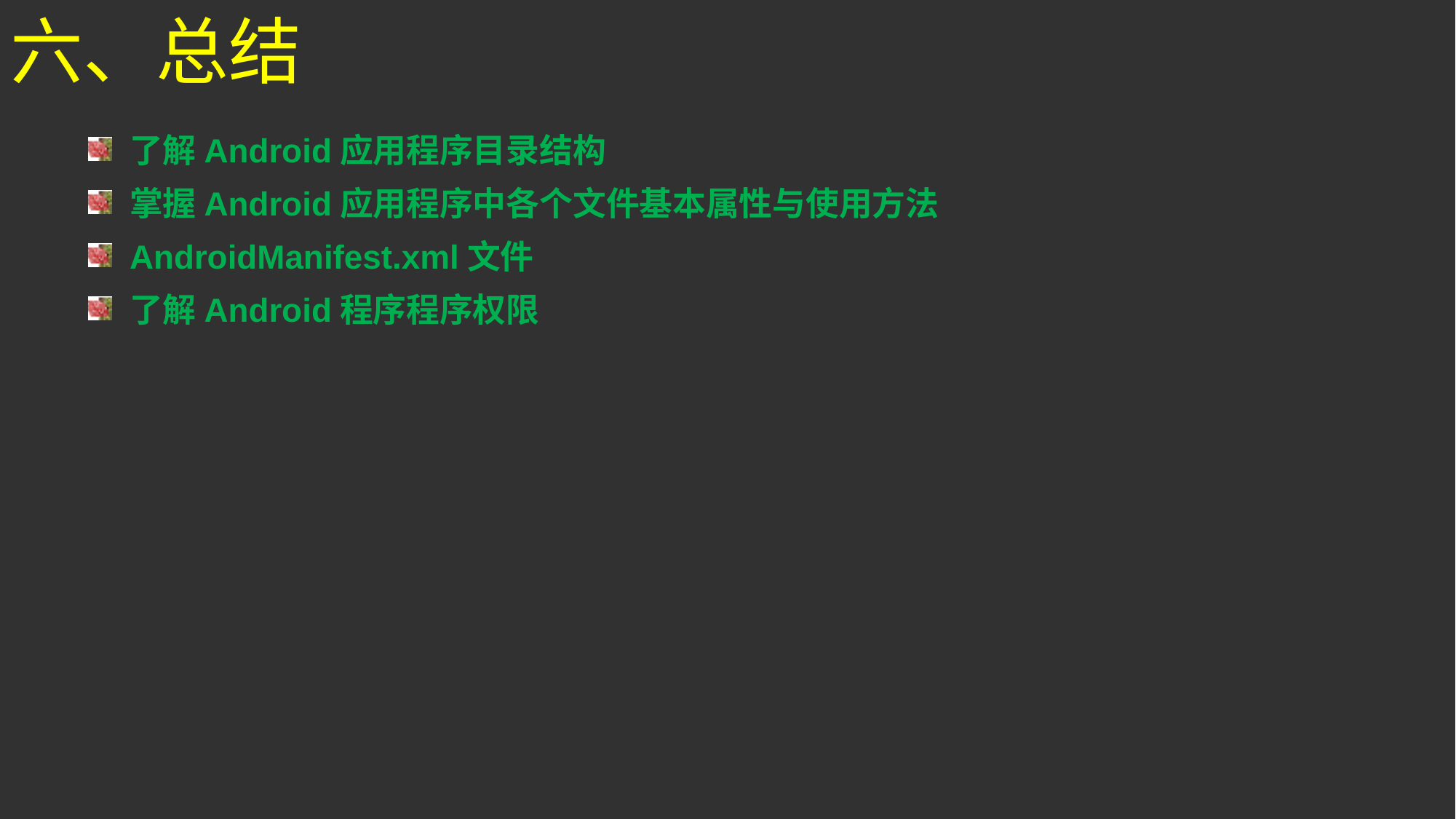

六、总结
了解Android应用程序目录结构
掌握Android应用程序中各个文件基本属性与使用方法
AndroidManifest.xml文件
了解Android程序程序权限